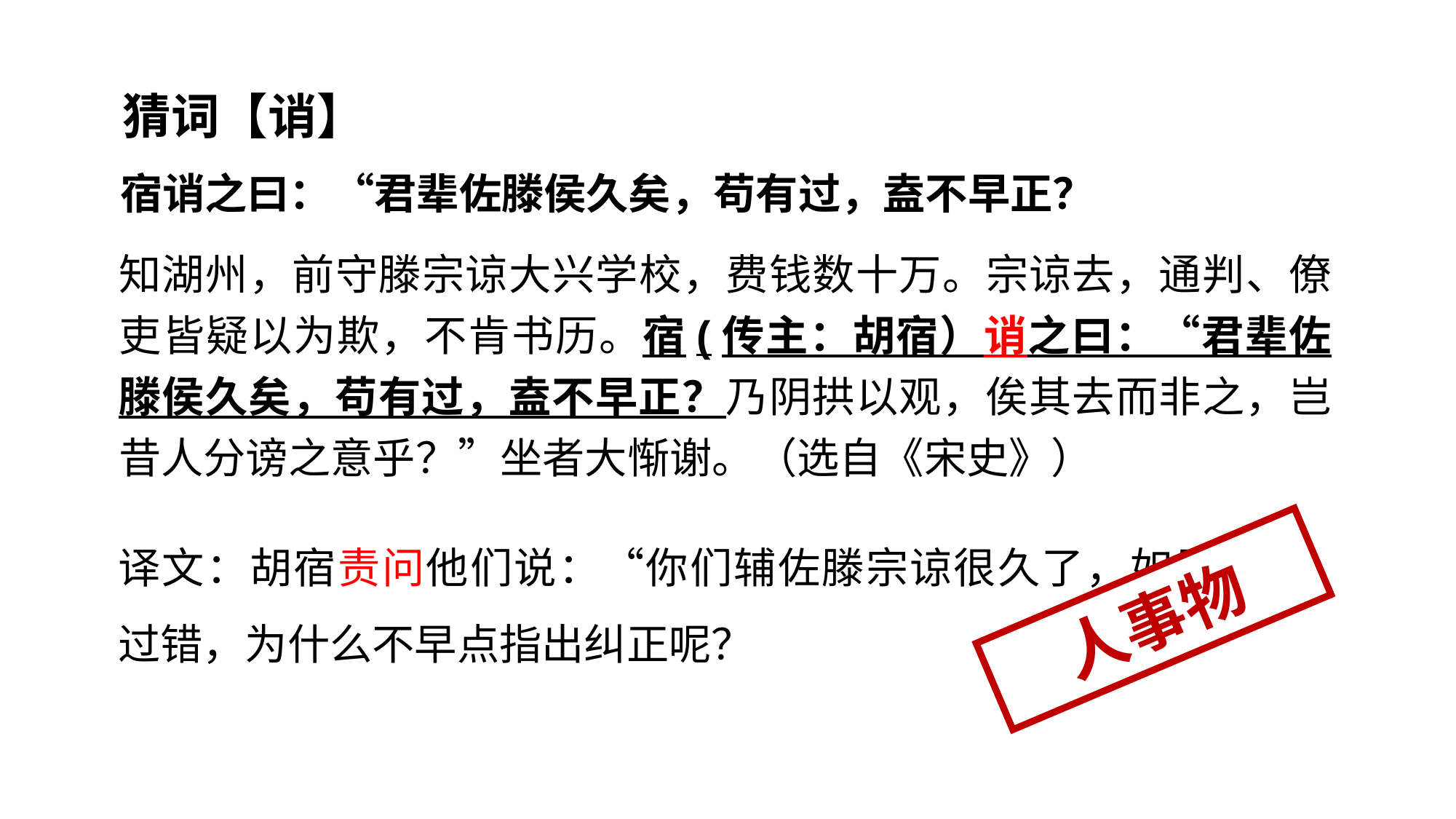

猜词【诮】

宿诮之曰：“君辈佐滕侯久矣，苟有过，盍不早正？
知湖州，前守滕宗谅大兴学校，费钱数十万。宗谅去，通判、僚吏皆疑以为欺，不肯书历。宿(传主：胡宿）诮之曰：“君辈佐滕侯久矣，苟有过，盍不早正？乃阴拱以观，俟其去而非之，岂昔人分谤之意乎？”坐者大惭谢。（选自《宋史》）
译文：胡宿责问他们说：“你们辅佐滕宗谅很久了，如果他有过错，为什么不早点指出纠正呢？
人事物